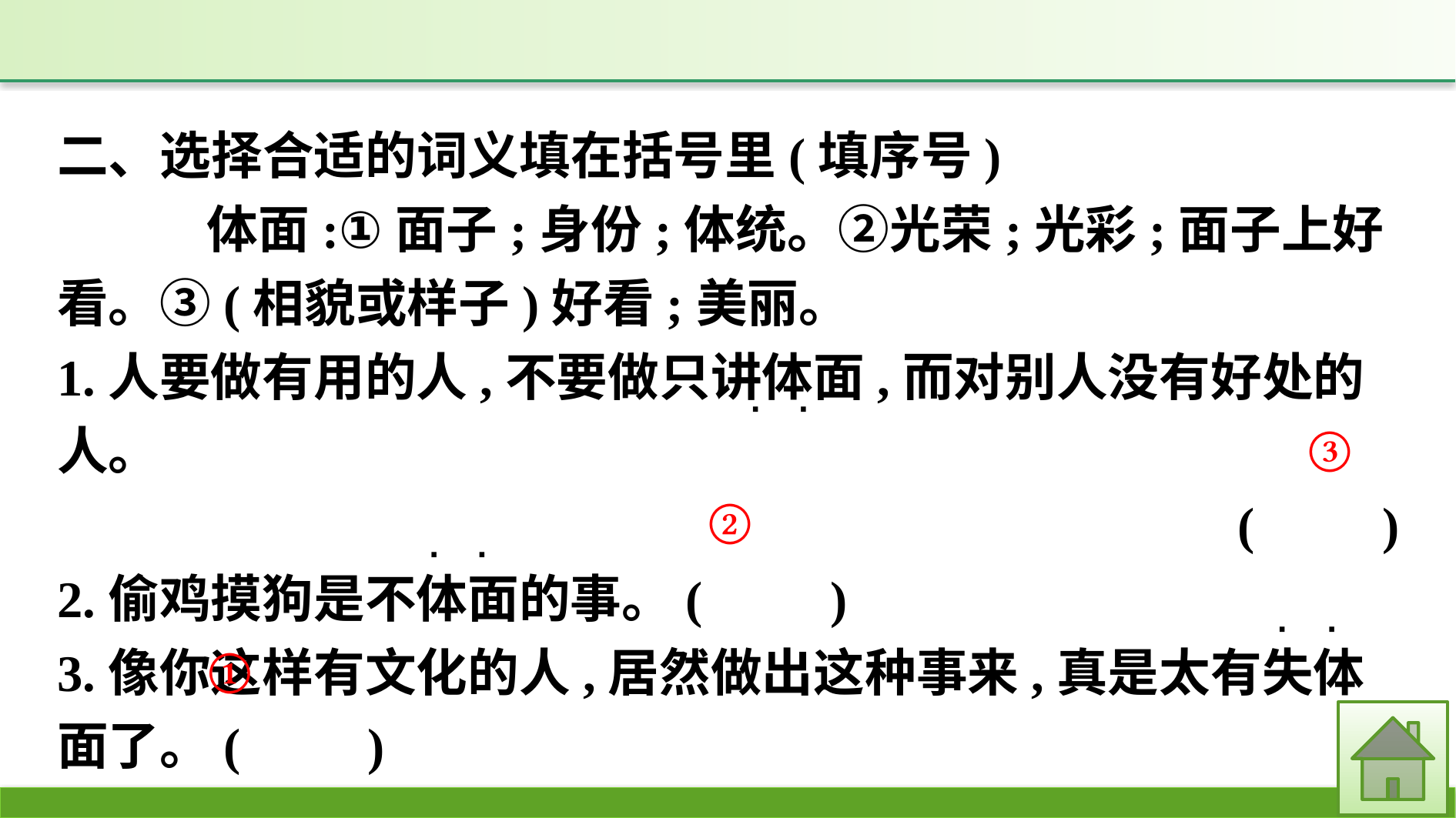

二、选择合适的词义填在括号里(填序号)
	体面:①面子;身份;体统。②光荣;光彩;面子上好看。③(相貌或样子)好看;美丽。
1.人要做有用的人,不要做只讲体面,而对别人没有好处的人。
(　　)
2.偷鸡摸狗是不体面的事。(　　)
3.像你这样有文化的人,居然做出这种事来,真是太有失体面了。(　　)
·
·
③
②
·
·
·
·
①